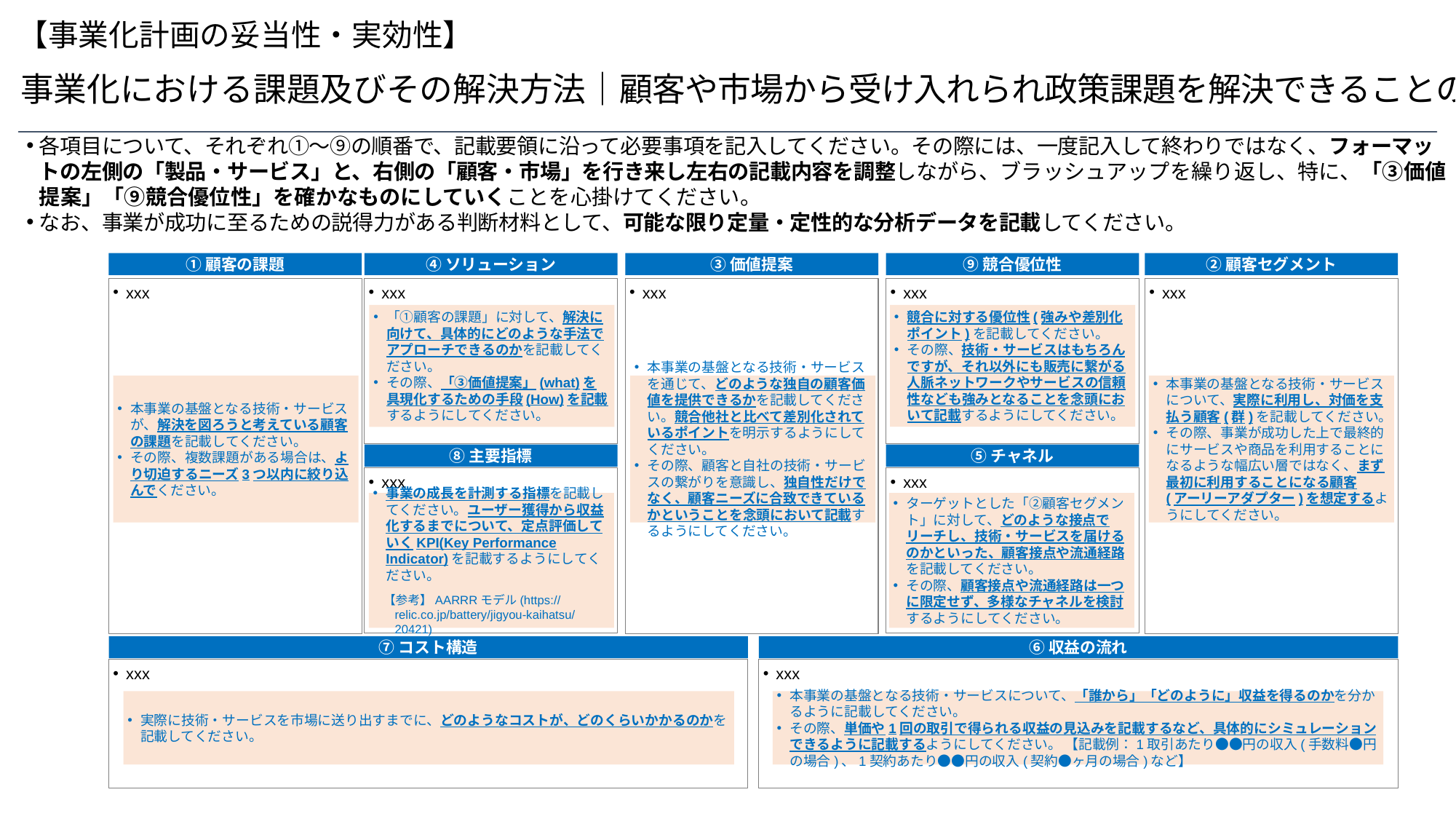

【事業化計画の妥当性・実効性】
５．事業化における課題及びその解決方法｜顧客や市場から受け入れられ政策課題を解決できることの説明
各項目について、それぞれ①～⑨の順番で、記載要領に沿って必要事項を記入してください。その際には、一度記入して終わりではなく、フォーマットの左側の「製品・サービス」と、右側の「顧客・市場」を行き来し左右の記載内容を調整しながら、ブラッシュアップを繰り返し、特に、「③価値提案」「⑨競合優位性」を確かなものにしていくことを心掛けてください。
なお、事業が成功に至るための説得力がある判断材料として、可能な限り定量・定性的な分析データを記載してください。

①顧客の課題
④ソリューション
③価値提案
⑨競合優位性
②顧客セグメント
xxx
xxx

xxx
xxx
xxx
「①顧客の課題」に対して、解決に向けて、具体的にどのような手法でアプローチできるのかを記載してください。
その際、「③価値提案」(what)を具現化するための手段(How)を記載するようにしてください。
競合に対する優位性(強みや差別化ポイント)を記載してください。
その際、技術・サービスはもちろんですが、それ以外にも販売に繋がる人脈ネットワークやサービスの信頼性なども強みとなることを念頭において記載するようにしてください。
本事業の基盤となる技術・サービスが、解決を図ろうと考えている顧客の課題を記載してください。
その際、複数課題がある場合は、より切迫するニーズ3つ以内に絞り込んでください。
本事業の基盤となる技術・サービスを通じて、どのような独自の顧客価値を提供できるかを記載してください。競合他社と比べて差別化されているポイントを明示するようにしてください。
その際、顧客と自社の技術・サービスの繋がりを意識し、独自性だけでなく、顧客ニーズに合致できているかということを念頭において記載するようにしてください。
本事業の基盤となる技術・サービスについて、実際に利用し、対価を支払う顧客(群)を記載してください。
その際、事業が成功した上で最終的にサービスや商品を利用することになるような幅広い層ではなく、まず最初に利用することになる顧客(アーリーアダプター)を想定するようにしてください。
⑧主要指標
⑤チャネル
xxx

xxx
事業の成長を計測する指標を記載してください。ユーザー獲得から収益化するまでについて、定点評価していくKPI(Key Performance Indicator)を記載するようにしてください。

【参考】AARRRモデル(https://relic.co.jp/battery/jigyou-kaihatsu/20421)
ターゲットとした「②顧客セグメント」に対して、どのような接点でリーチし、技術・サービスを届けるのかといった、顧客接点や流通経路を記載してください。
その際、顧客接点や流通経路は一つに限定せず、多様なチャネルを検討するようにしてください。
⑦コスト構造
⑥収益の流れ
xxx
xxx
本事業の基盤となる技術・サービスについて、「誰から」「どのように」収益を得るのかを分かるように記載してください。
その際、単価や1回の取引で得られる収益の見込みを記載するなど、具体的にシミュレーションできるように記載するようにしてください。 【記載例：1取引あたり●●円の収入(手数料●円の場合)、1契約あたり●●円の収入(契約●ヶ月の場合)など】
実際に技術・サービスを市場に送り出すまでに、どのようなコストが、どのくらいかかるのかを記載してください。